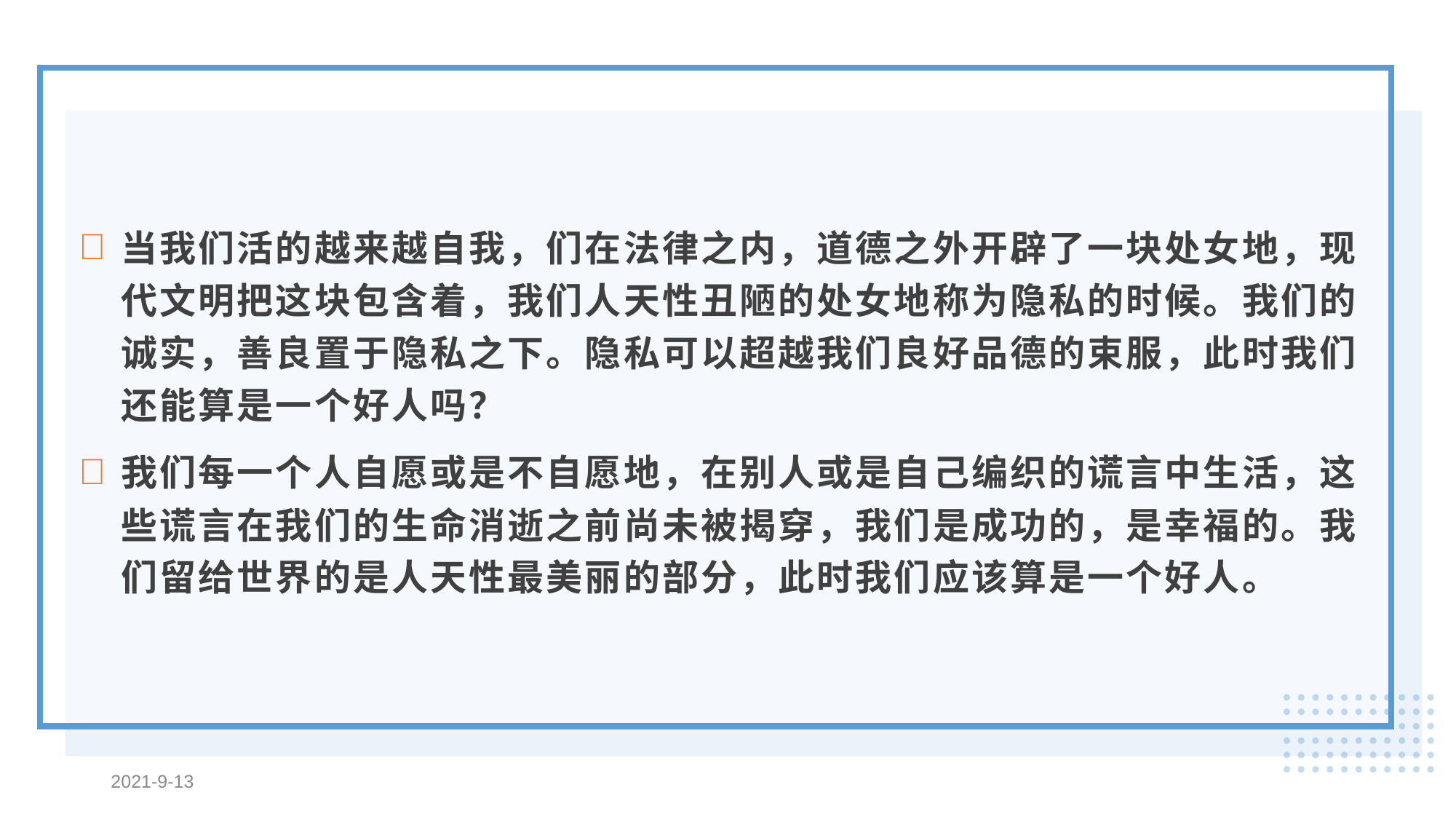

当我们活的越来越自我，们在法律之内，道德之外开辟了一块处女地，现代文明把这块包含着，我们人天性丑陋的处女地称为隐私的时候。我们的诚实，善良置于隐私之下。隐私可以超越我们良好品德的束服，此时我们还能算是一个好人吗？
我们每一个人自愿或是不自愿地，在别人或是自己编织的谎言中生活，这些谎言在我们的生命消逝之前尚未被揭穿，我们是成功的，是幸福的。我们留给世界的是人天性最美丽的部分，此时我们应该算是一个好人。

2021-9-13